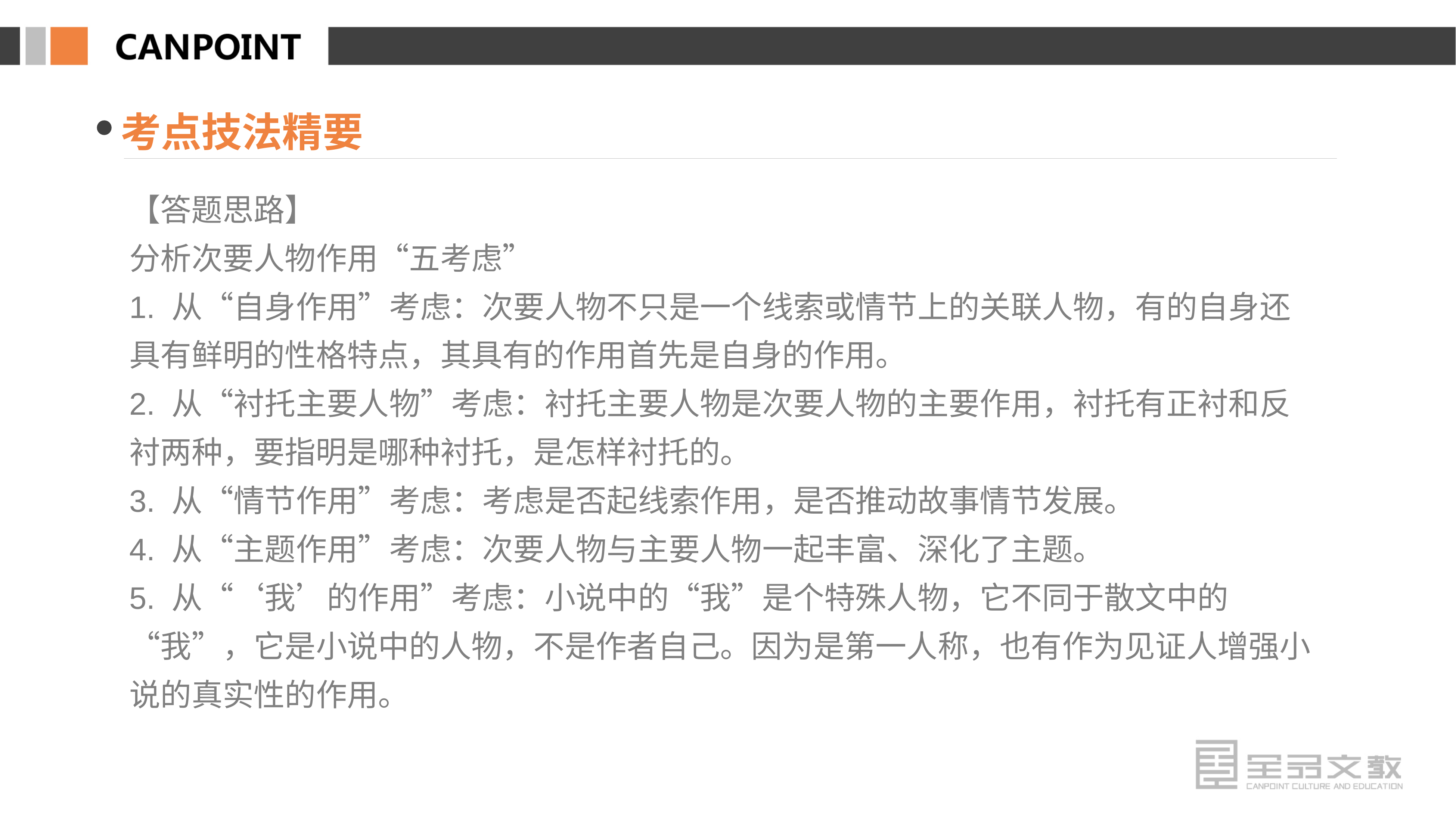

考点技法精要

【答题思路】
分析次要人物作用“五考虑”
1. 从“自身作用”考虑：次要人物不只是一个线索或情节上的关联人物，有的自身还具有鲜明的性格特点，其具有的作用首先是自身的作用。
2. 从“衬托主要人物”考虑：衬托主要人物是次要人物的主要作用，衬托有正衬和反衬两种，要指明是哪种衬托，是怎样衬托的。
3. 从“情节作用”考虑：考虑是否起线索作用，是否推动故事情节发展。
4. 从“主题作用”考虑：次要人物与主要人物一起丰富、深化了主题。
5. 从“‘我’的作用”考虑：小说中的“我”是个特殊人物，它不同于散文中的“我”，它是小说中的人物，不是作者自己。因为是第一人称，也有作为见证人增强小说的真实性的作用。